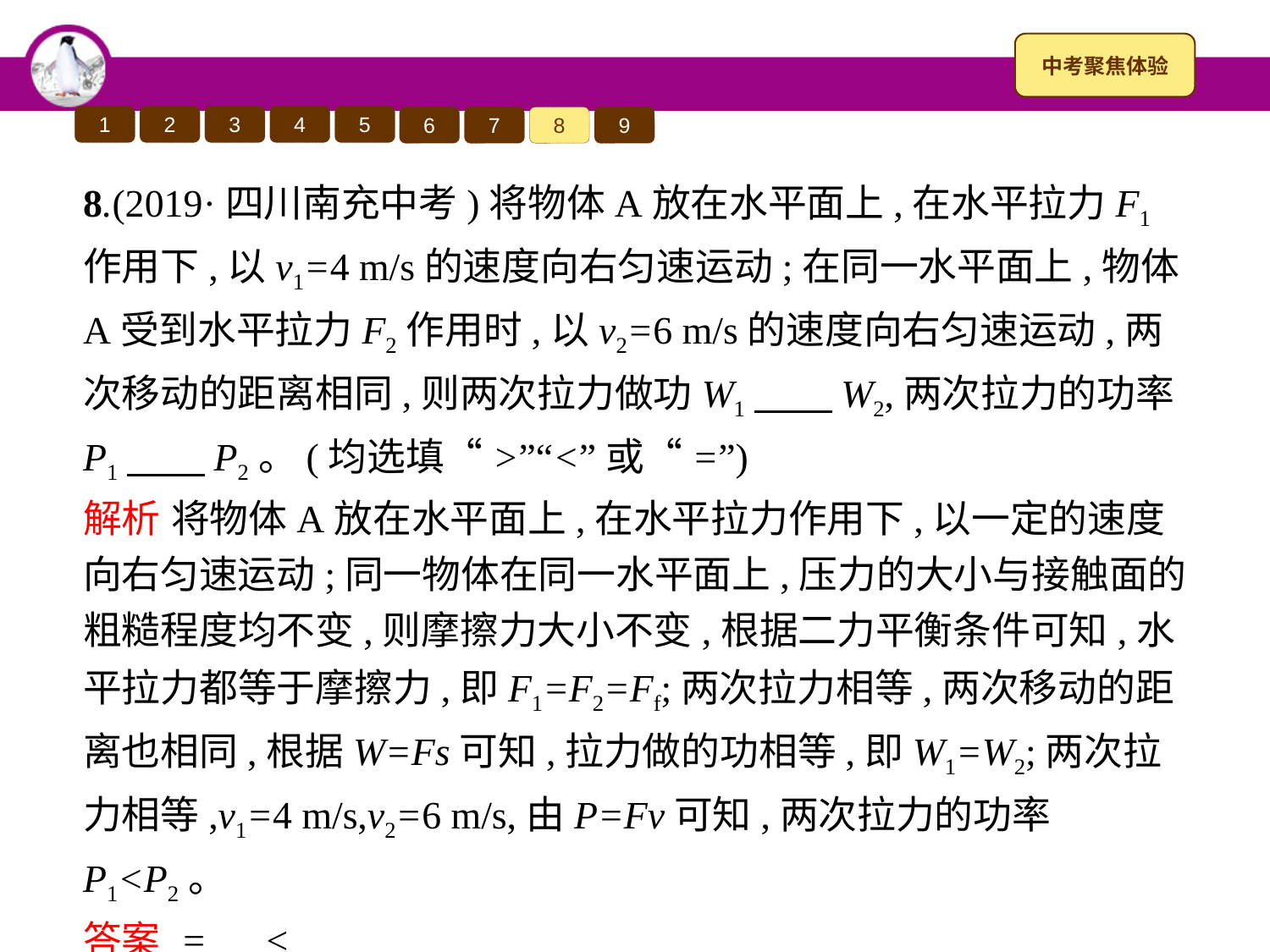

1
2
3
4
5
6
7
8
9
8.(2019·四川南充中考)将物体A放在水平面上,在水平拉力F1作用下,以v1=4 m/s的速度向右匀速运动;在同一水平面上,物体A受到水平拉力F2作用时,以v2=6 m/s的速度向右匀速运动,两次移动的距离相同,则两次拉力做功W1　　W2,两次拉力的功率P1　　P2。(均选填“>”“<”或“=”)
解析 将物体A放在水平面上,在水平拉力作用下,以一定的速度向右匀速运动;同一物体在同一水平面上,压力的大小与接触面的粗糙程度均不变,则摩擦力大小不变,根据二力平衡条件可知,水平拉力都等于摩擦力,即F1=F2=Ff;两次拉力相等,两次移动的距离也相同,根据W=Fs可知,拉力做的功相等,即W1=W2;两次拉力相等,v1=4 m/s,v2=6 m/s,由P=Fv可知,两次拉力的功率P1<P2。
答案 =　<